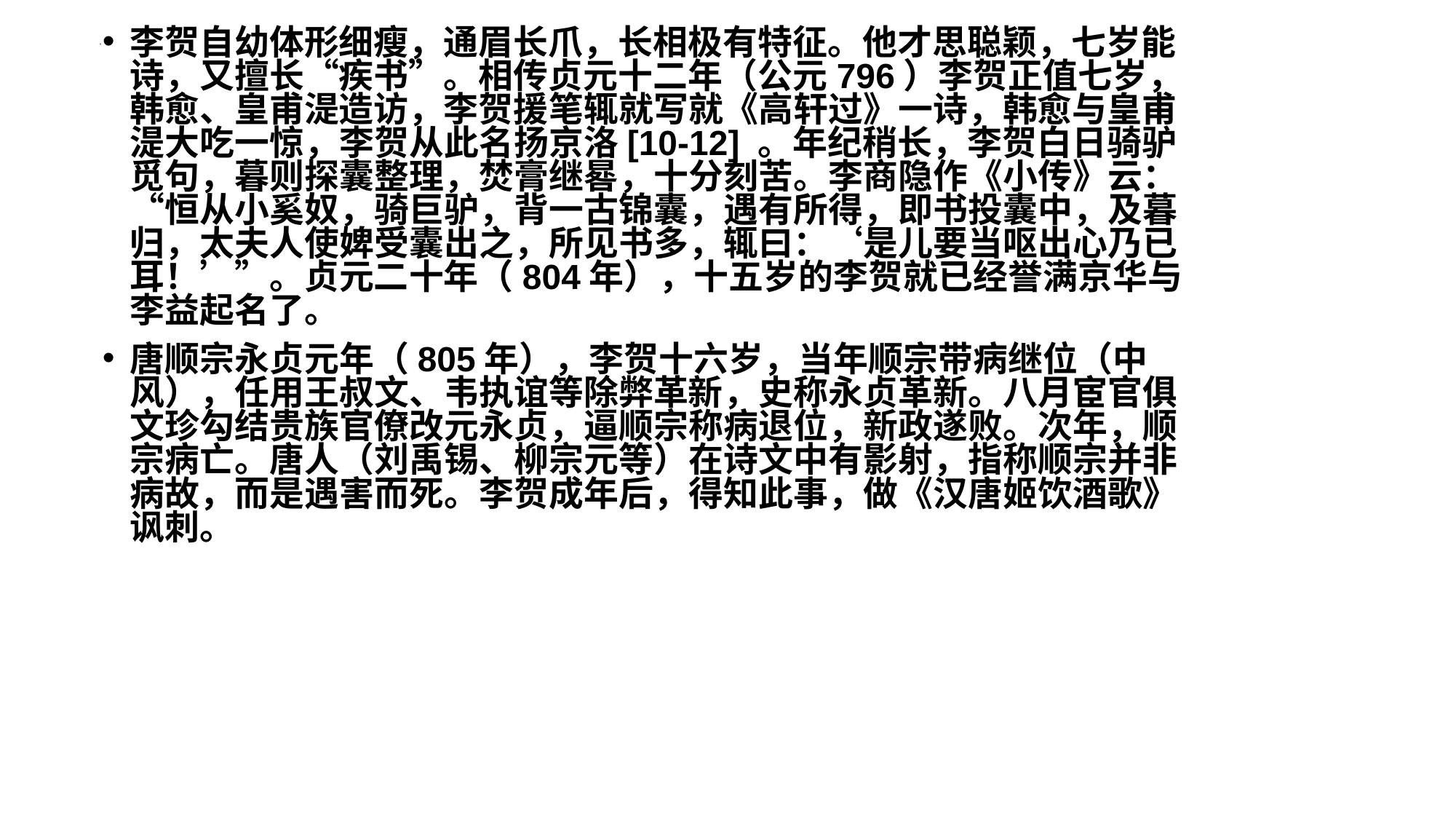

李贺自幼体形细瘦，通眉长爪，长相极有特征。他才思聪颖，七岁能诗，又擅长“疾书”。相传贞元十二年（公元796）李贺正值七岁，韩愈、皇甫湜造访，李贺援笔辄就写就《高轩过》一诗，韩愈与皇甫湜大吃一惊，李贺从此名扬京洛[10-12] 。年纪稍长，李贺白日骑驴觅句，暮则探囊整理，焚膏继晷，十分刻苦。李商隐作《小传》云：“恒从小奚奴，骑巨驴，背一古锦囊，遇有所得，即书投囊中，及暮归，太夫人使婢受囊出之，所见书多，辄曰：‘是儿要当呕出心乃已耳！’”。贞元二十年（804年），十五岁的李贺就已经誉满京华与李益起名了。
唐顺宗永贞元年（805年），李贺十六岁，当年顺宗带病继位（中风），任用王叔文、韦执谊等除弊革新，史称永贞革新。八月宦官俱文珍勾结贵族官僚改元永贞，逼顺宗称病退位，新政遂败。次年，顺宗病亡。唐人（刘禹锡、柳宗元等）在诗文中有影射，指称顺宗并非病故，而是遇害而死。李贺成年后，得知此事，做《汉唐姬饮酒歌》讽刺。